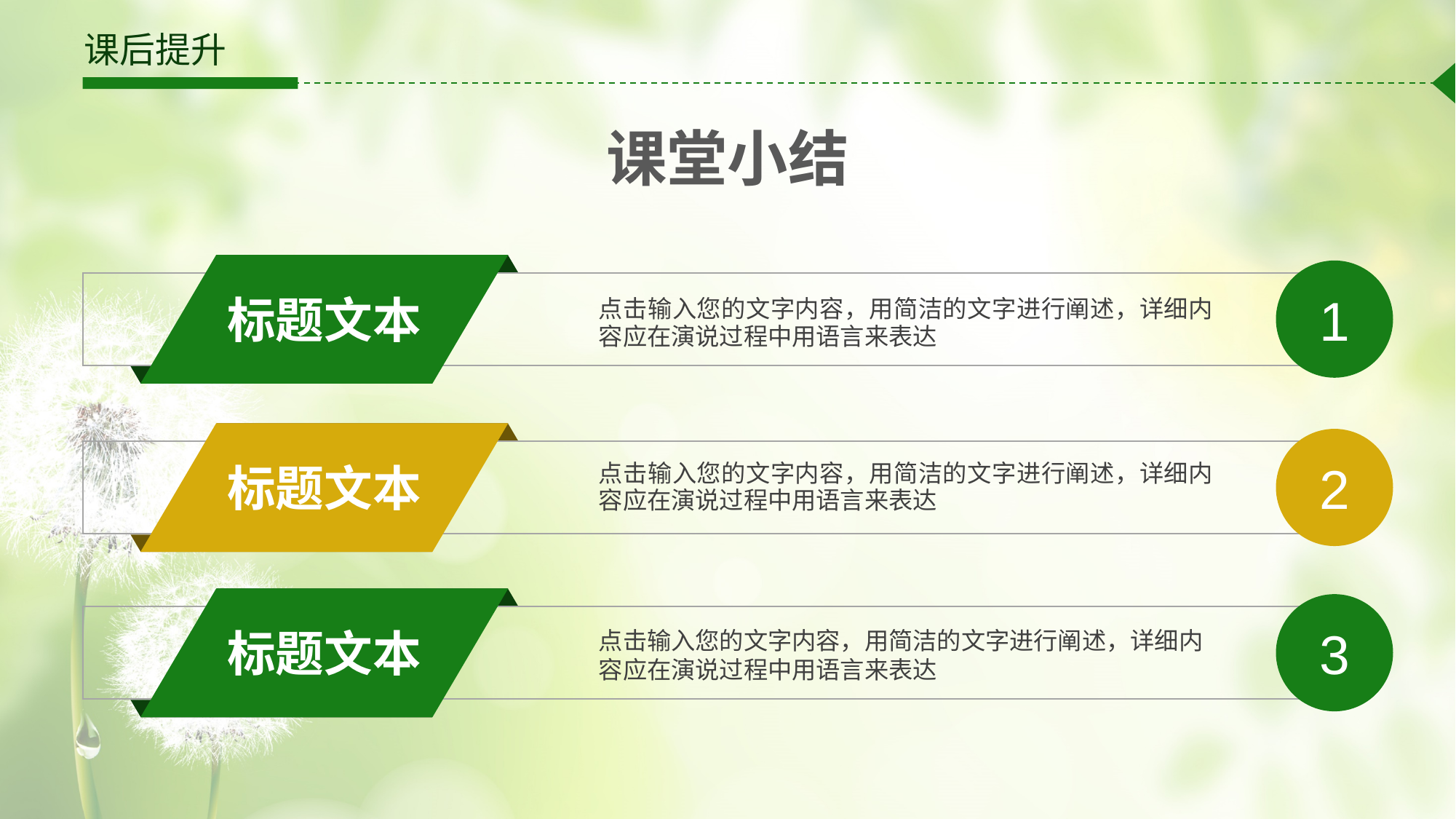

# 课后提升
课堂小结

1

标题文本
点击输入您的文字内容，用简洁的文字进行阐述，详细内容应在演说过程中用语言来表达

2

标题文本
点击输入您的文字内容，用简洁的文字进行阐述，详细内容应在演说过程中用语言来表达

3

标题文本
点击输入您的文字内容，用简洁的文字进行阐述，详细内容应在演说过程中用语言来表达